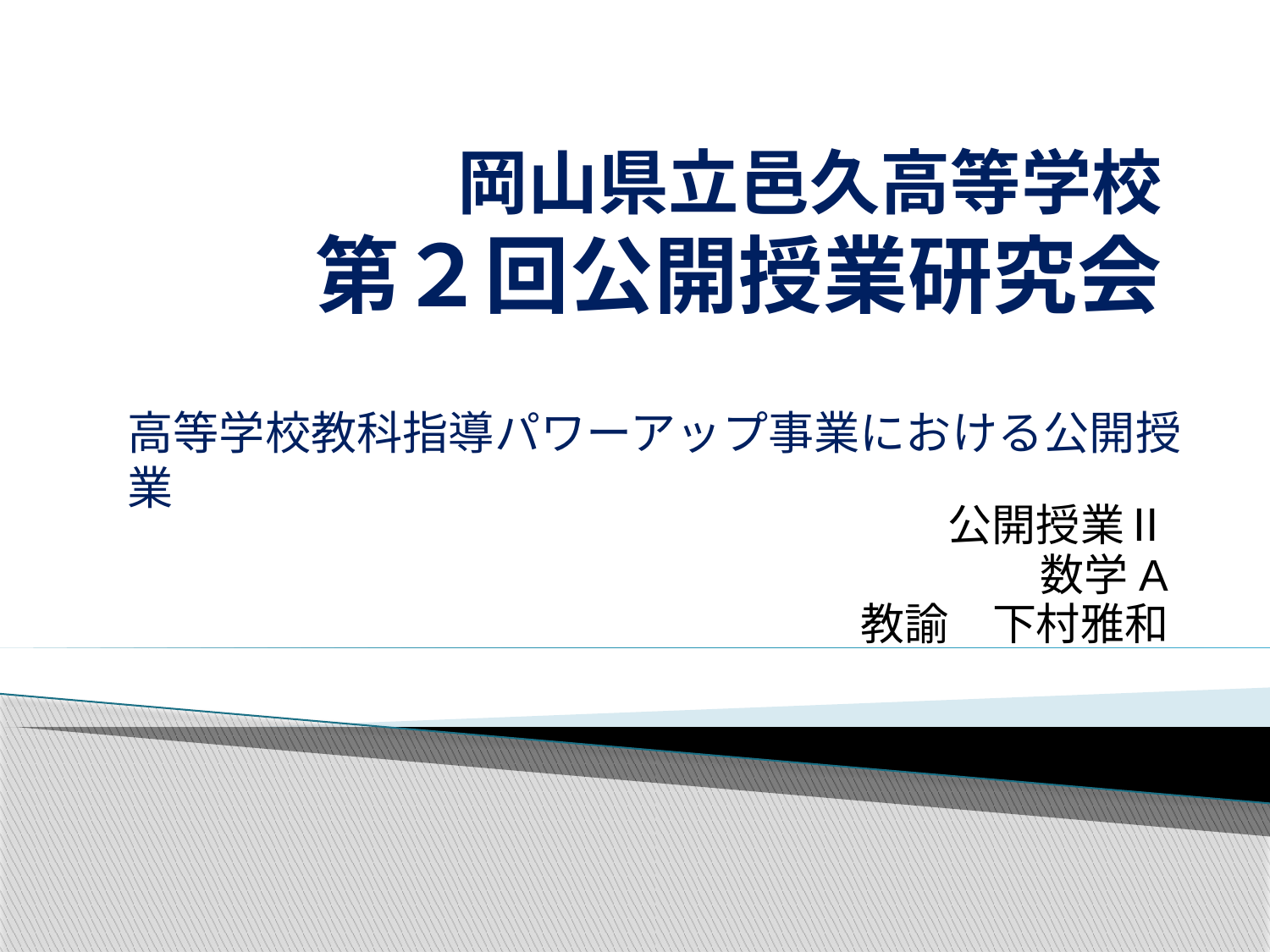

# 岡山県立邑久高等学校 第２回公開授業研究会
高等学校教科指導パワーアップ事業における公開授業
公開授業Ⅱ
数学A
教諭　下村雅和